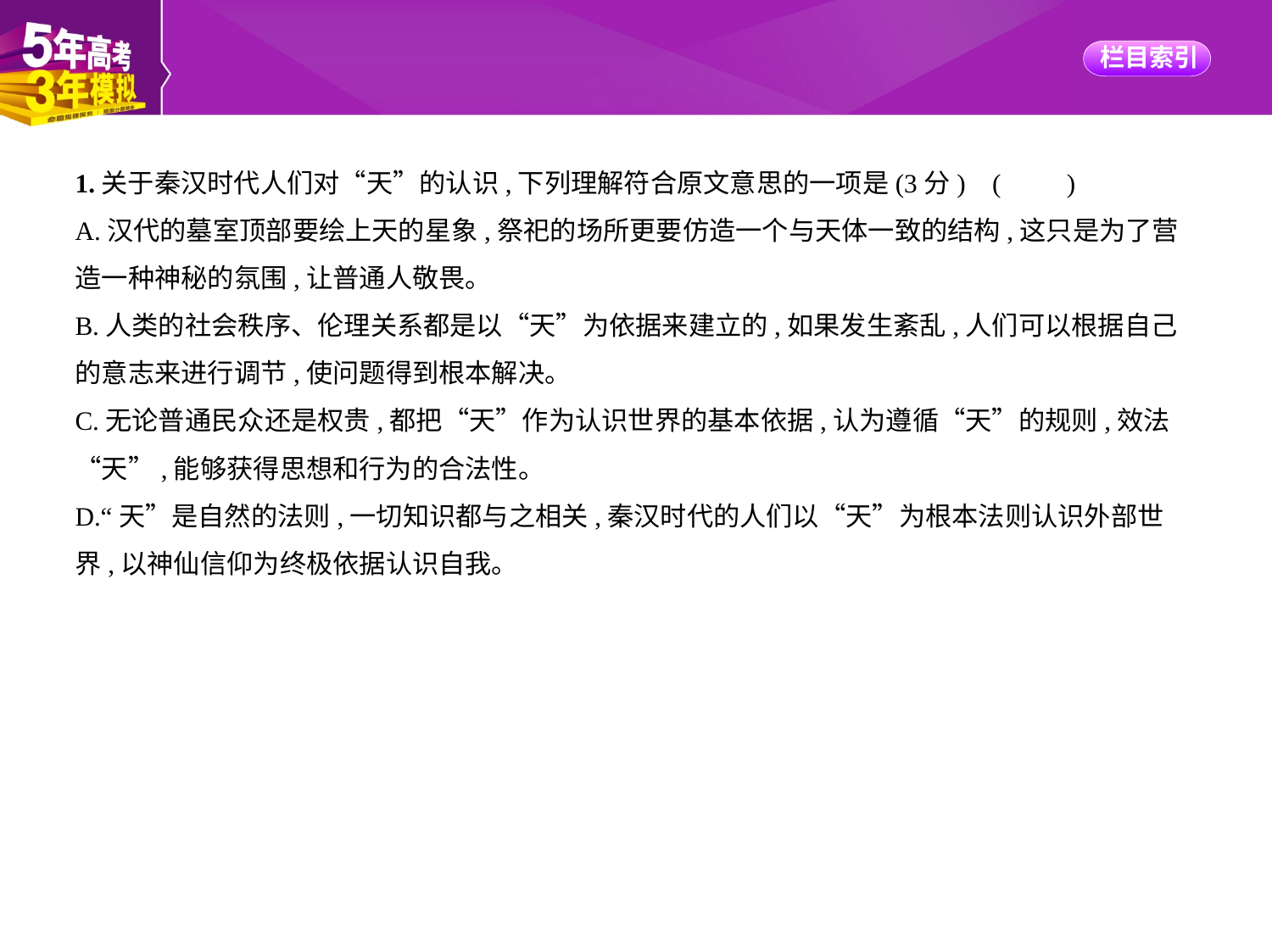

1.关于秦汉时代人们对“天”的认识,下列理解符合原文意思的一项是(3分) (　　)
A.汉代的墓室顶部要绘上天的星象,祭祀的场所更要仿造一个与天体一致的结构,这只是为了营
造一种神秘的氛围,让普通人敬畏。
B.人类的社会秩序、伦理关系都是以“天”为依据来建立的,如果发生紊乱,人们可以根据自己
的意志来进行调节,使问题得到根本解决。
C.无论普通民众还是权贵,都把“天”作为认识世界的基本依据,认为遵循“天”的规则,效法
“天”,能够获得思想和行为的合法性。
D.“天”是自然的法则,一切知识都与之相关,秦汉时代的人们以“天”为根本法则认识外部世
界,以神仙信仰为终极依据认识自我。